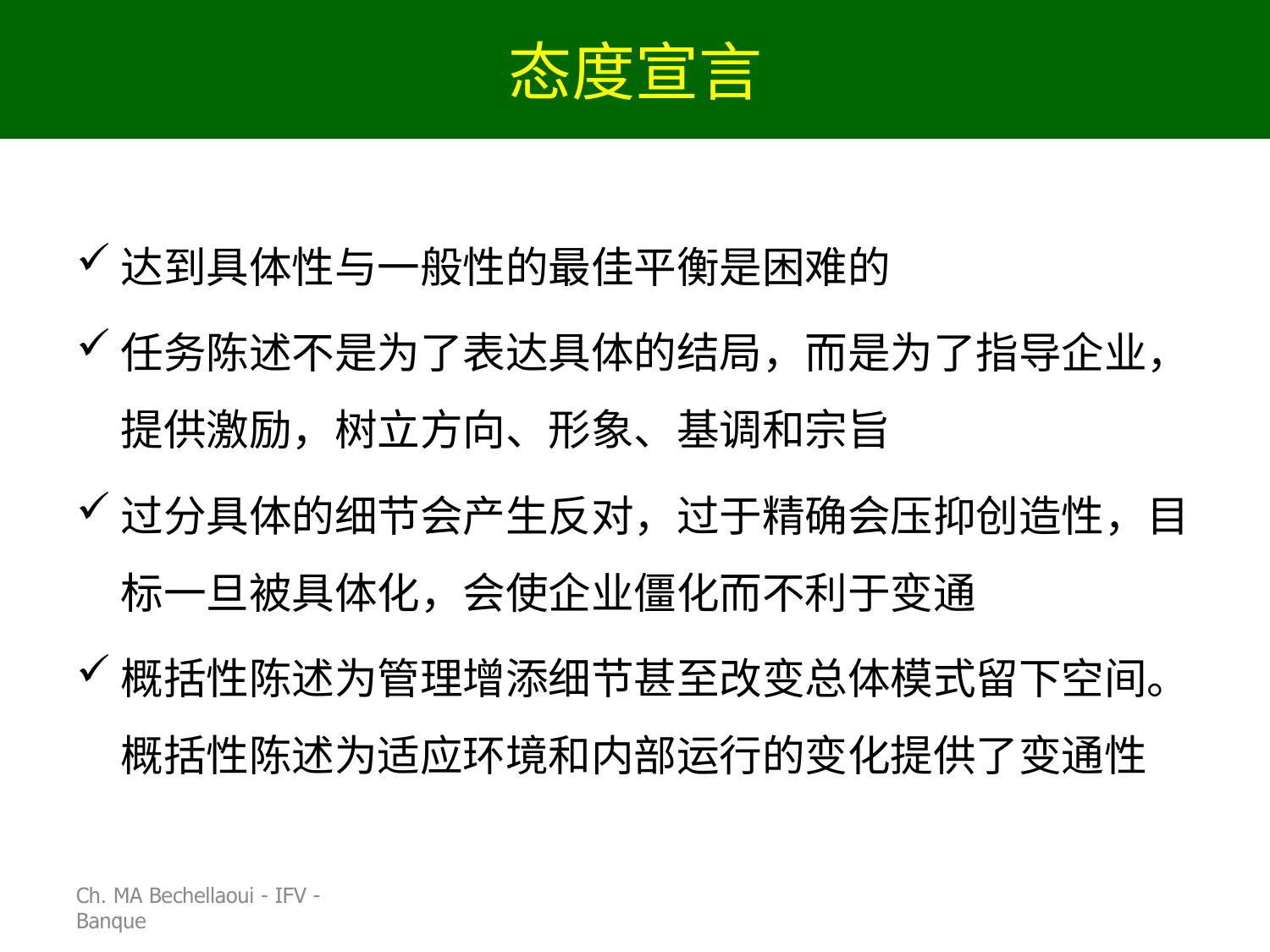

# 态度宣言
Ch. MA Bechellaoui - IFV - Banque
达到具体性与一般性的最佳平衡是困难的
任务陈述不是为了表达具体的结局，而是为了指导企业，提供激励，树立方向、形象、基调和宗旨
过分具体的细节会产生反对，过于精确会压抑创造性，目标一旦被具体化，会使企业僵化而不利于变通
概括性陈述为管理增添细节甚至改变总体模式留下空间。概括性陈述为适应环境和内部运行的变化提供了变通性